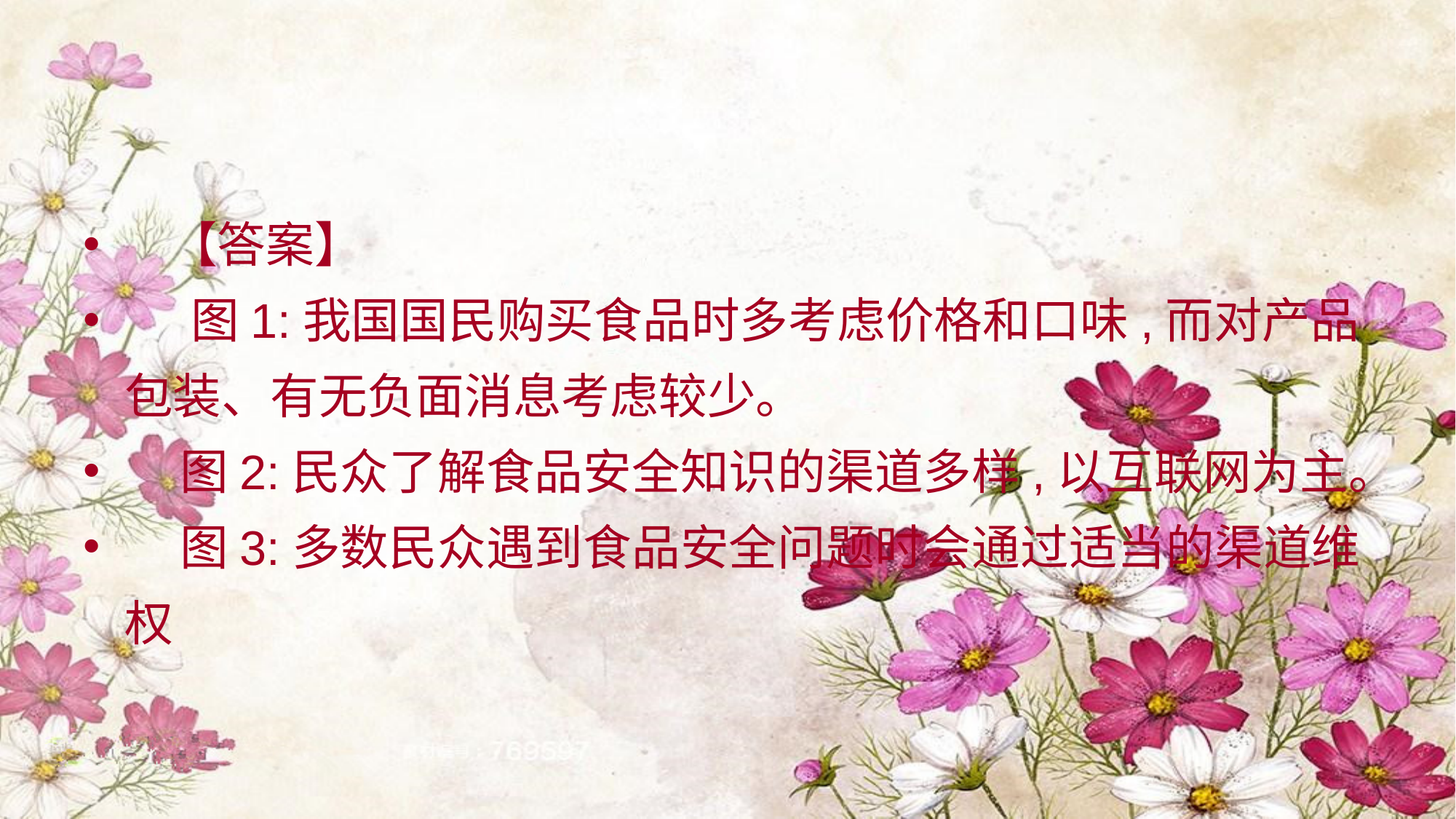

【答案】
     图1:我国国民购买食品时多考虑价格和口味,而对产品包装、有无负面消息考虑较少。
    图2:民众了解食品安全知识的渠道多样,以互联网为主。
    图3:多数民众遇到食品安全问题时会通过适当的渠道维权